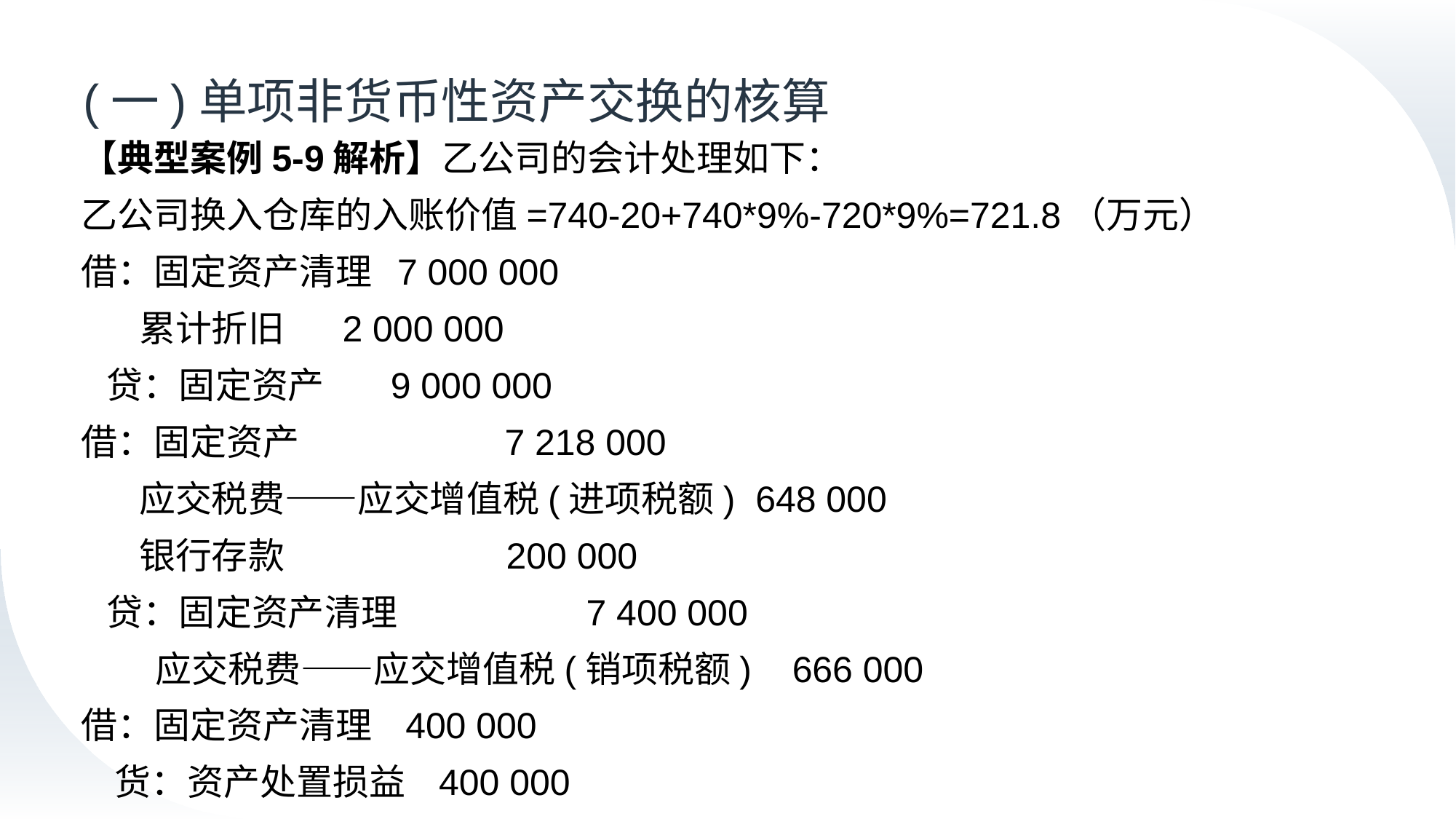

# (一)单项非货币性资产交换的核算
【典型案例5-9解析】乙公司的会计处理如下：
乙公司换入仓库的入账价值=740-20+740*9%-720*9%=721.8（万元）
借：固定资产清理  7 000 000
      累计折旧      2 000 000
  贷：固定资产       9 000 000
借：固定资产                        7 218 000
      应交税费——应交增值税(进项税额)  648 000
      银行存款                          200 000
  贷：固定资产清理                      7 400 000
        应交税费——应交增值税(销项税额)    666 000
借：固定资产清理   400 000
   货：资产处置损益   400 000